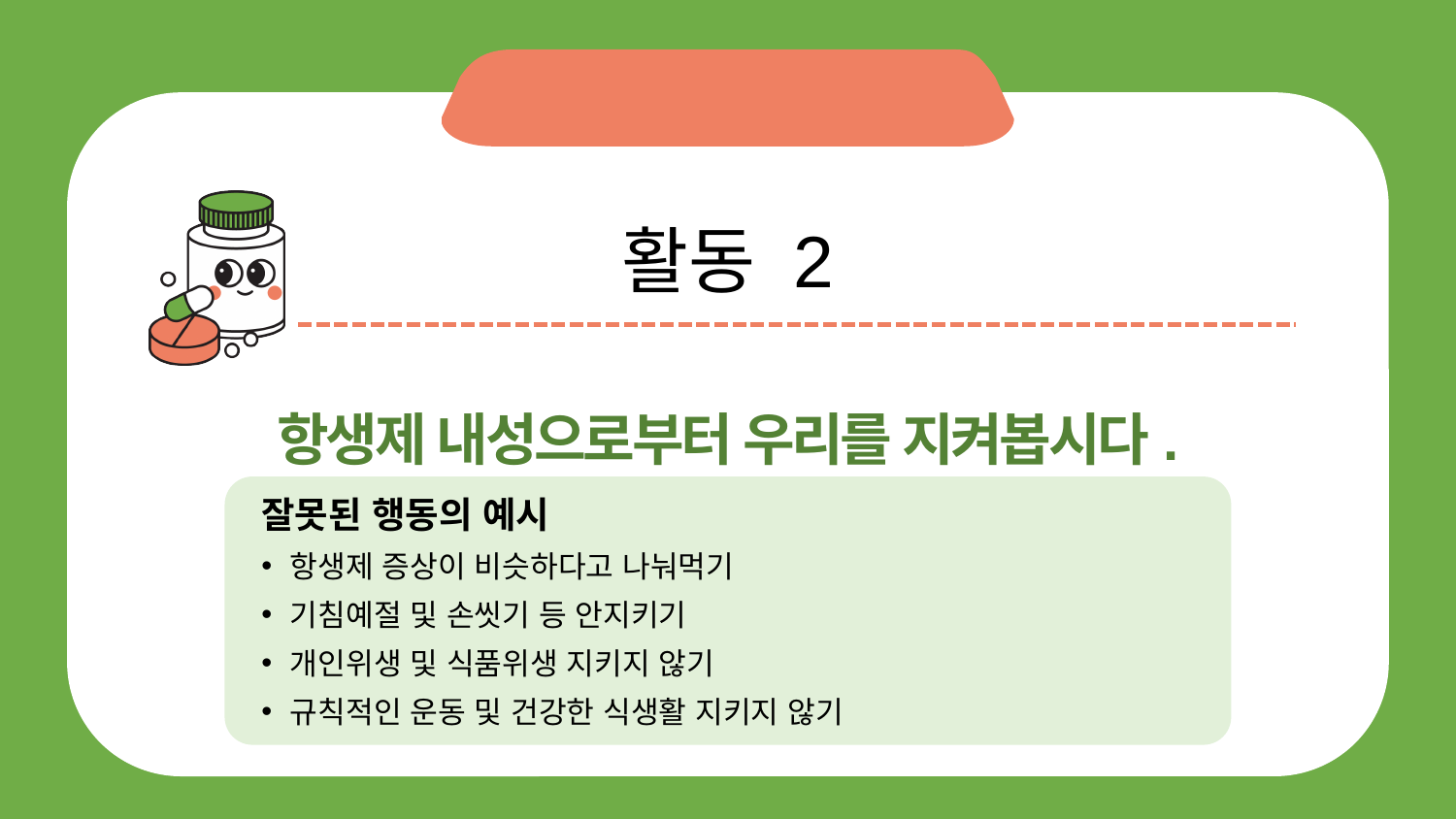

활동 2
항생제 내성으로부터 우리를 지켜봅시다.
잘못된 행동의 예시
항생제 증상이 비슷하다고 나눠먹기
기침예절 및 손씻기 등 안지키기
개인위생 및 식품위생 지키지 않기
규칙적인 운동 및 건강한 식생활 지키지 않기